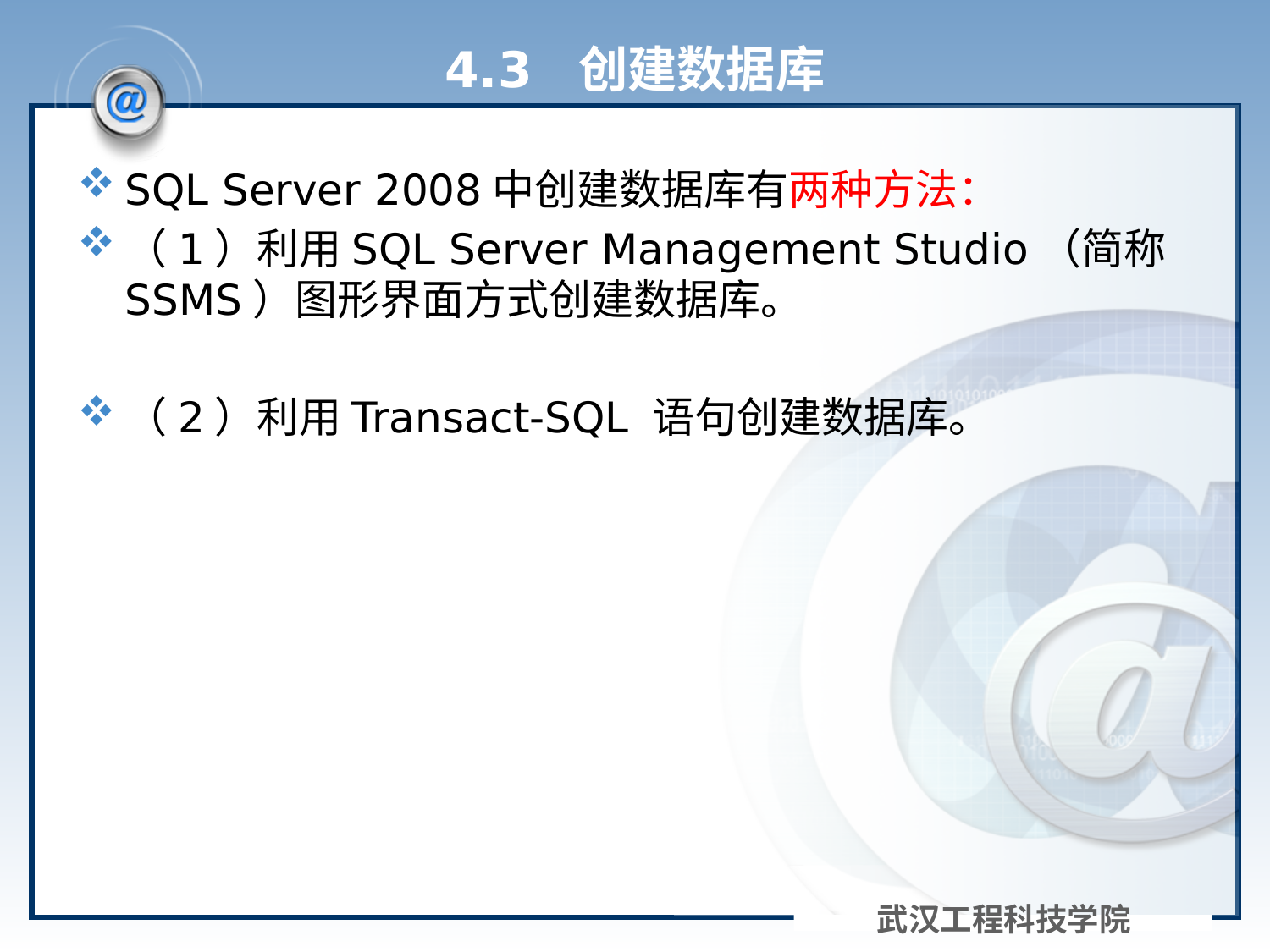

# 4.3  创建数据库
SQL Server 2008中创建数据库有两种方法：
（1）利用SQL Server Management Studio（简称SSMS）图形界面方式创建数据库。

（2）利用Transact-SQL 语句创建数据库。

武汉工程科技学院